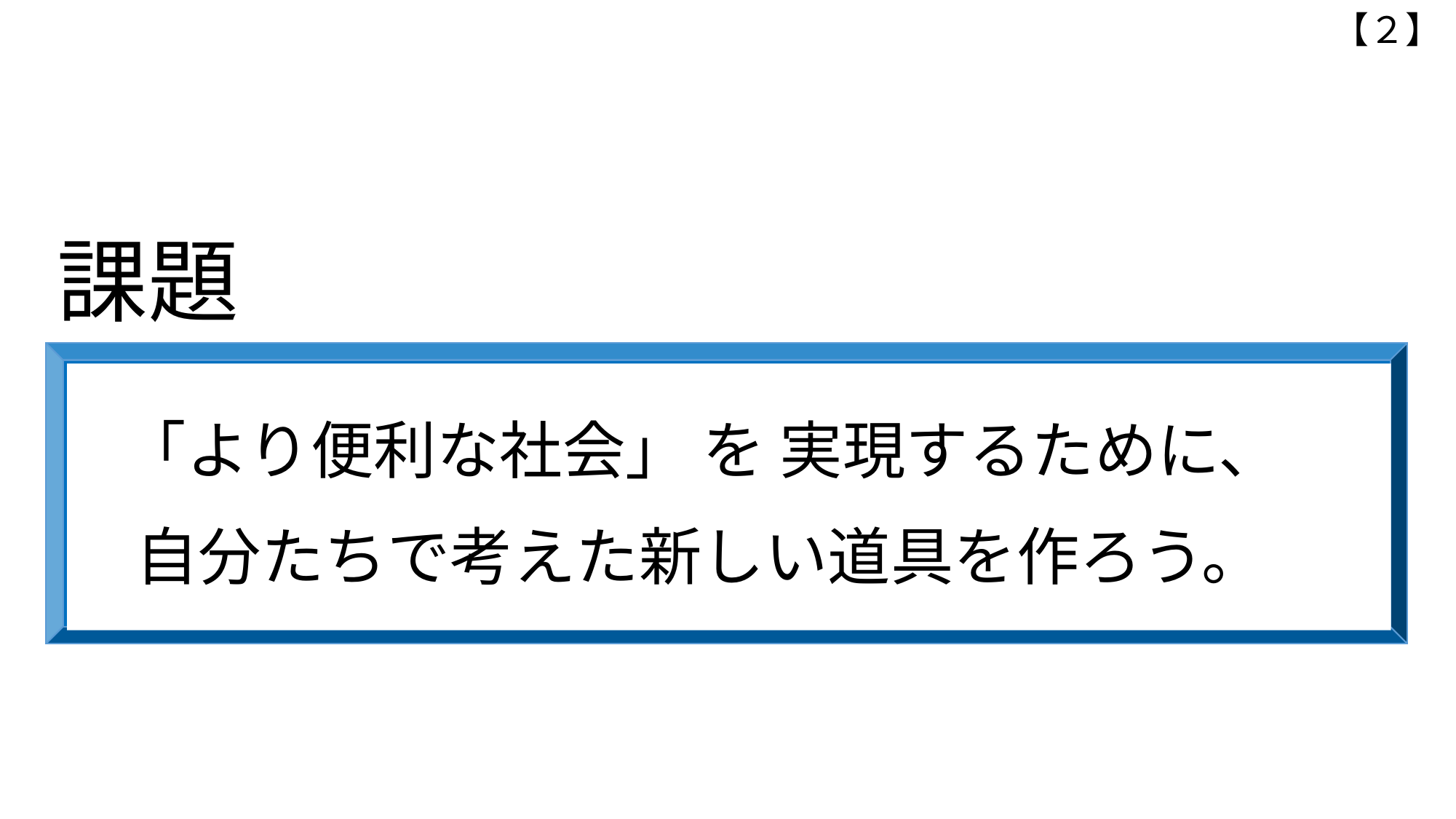

【２】
課題

   「より便利な社会」 を 実現するために、

    自分たちで考えた新しい道具を作ろう。